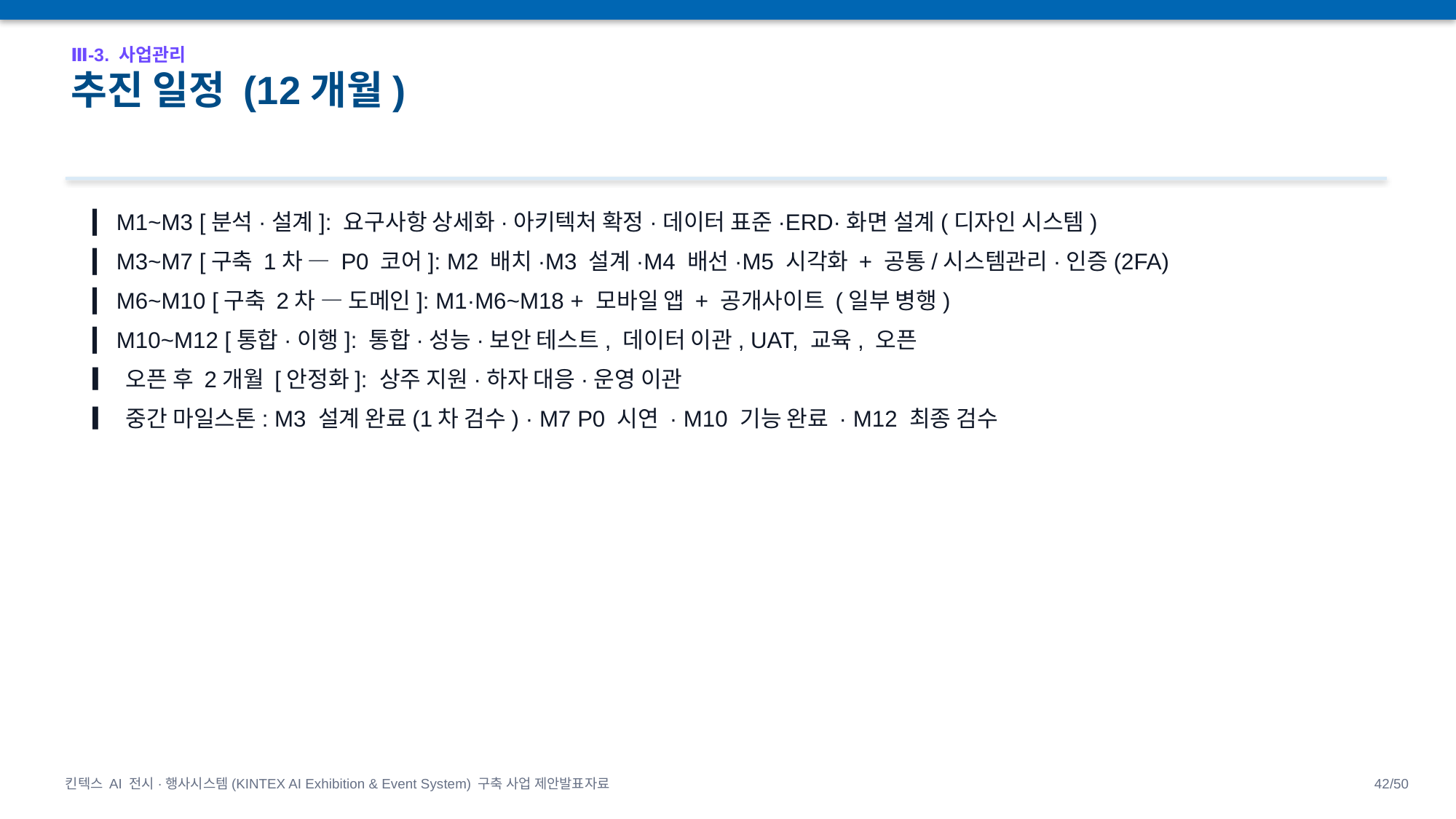

Ⅲ-3. 사업관리
추진 일정 (12개월)

▎ M1~M3 [분석·설계]: 요구사항 상세화·아키텍처 확정·데이터 표준·ERD·화면 설계(디자인 시스템)
▎ M3~M7 [구축 1차 — P0 코어]: M2 배치·M3 설계·M4 배선·M5 시각화 + 공통/시스템관리·인증(2FA)
▎ M6~M10 [구축 2차 — 도메인]: M1·M6~M18 + 모바일 앱 + 공개사이트 (일부 병행)
▎ M10~M12 [통합·이행]: 통합·성능·보안 테스트, 데이터 이관, UAT, 교육, 오픈
▎ 오픈 후 2개월 [안정화]: 상주 지원·하자 대응·운영 이관
▎ 중간 마일스톤: M3 설계 완료(1차 검수) · M7 P0 시연 · M10 기능 완료 · M12 최종 검수
킨텍스 AI 전시·행사시스템(KINTEX AI Exhibition & Event System) 구축 사업 제안발표자료
42/50